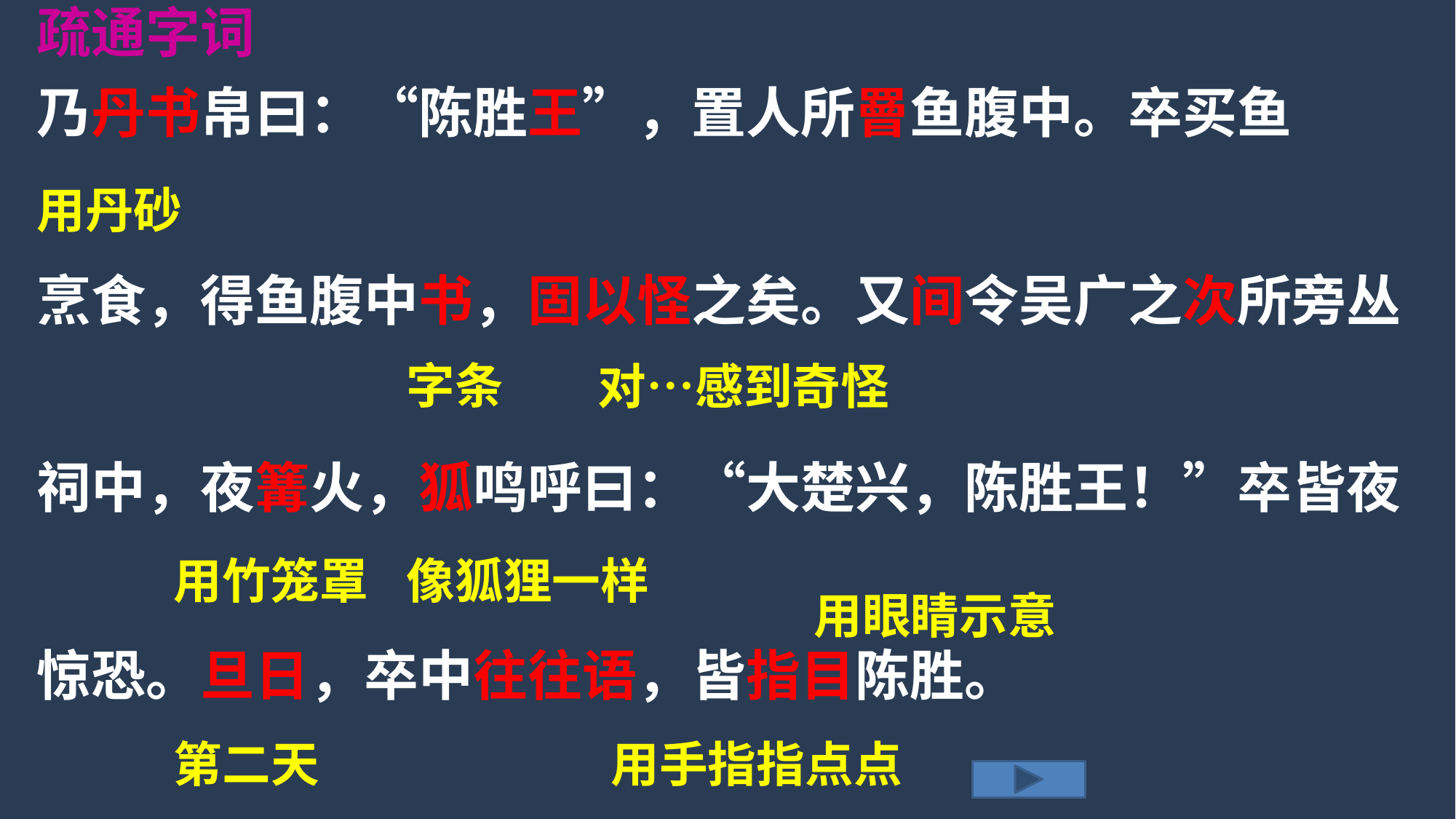

疏通字词
乃丹书帛曰：“陈胜王”，置人所罾鱼腹中。卒买鱼

烹食，得鱼腹中书，固以怪之矣。又间令吴广之次所旁丛

祠中，夜篝火，狐鸣呼曰：“大楚兴，陈胜王！”卒皆夜

惊恐。旦日，卒中往往语，皆指目陈胜。

用丹砂
字条
对…感到奇怪
用竹笼罩
像狐狸一样
用眼睛示意
第二天
用手指指点点